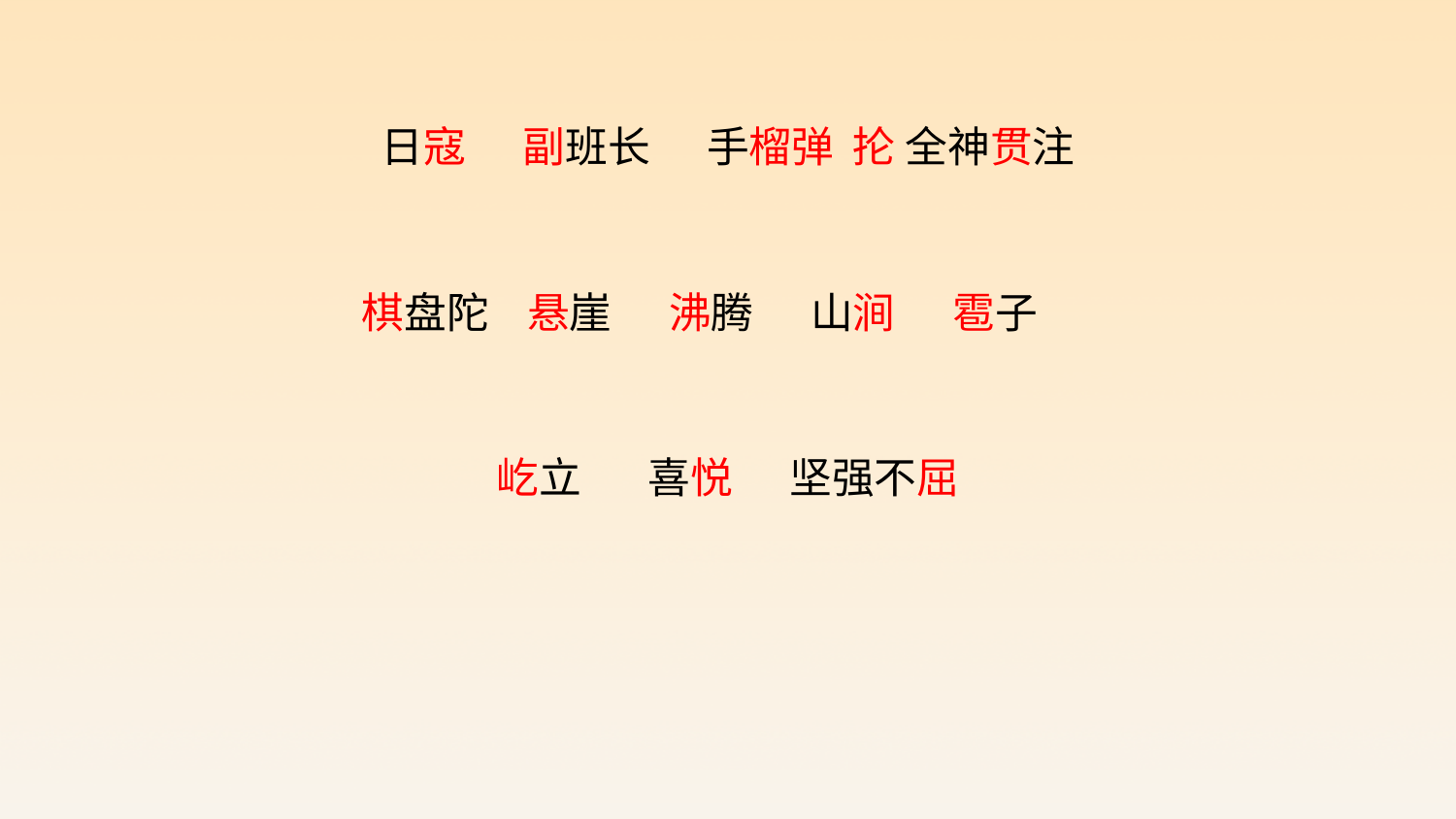

日寇      副班长      手榴弹  抡 全神贯注

棋盘陀    悬崖      沸腾      山涧      雹子

屹立       喜悦      坚强不屈